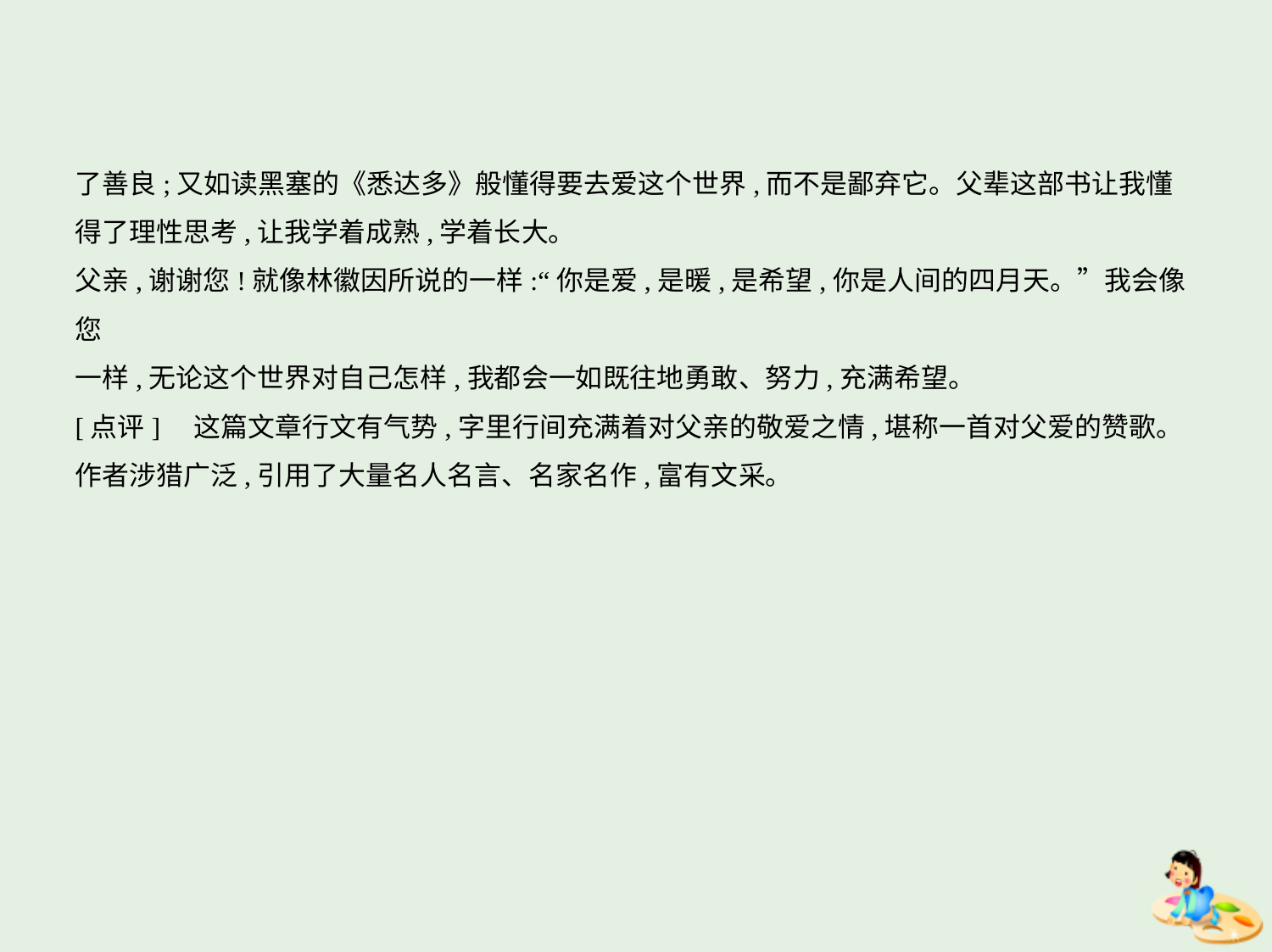

了善良;又如读黑塞的《悉达多》般懂得要去爱这个世界,而不是鄙弃它。父辈这部书让我懂
得了理性思考,让我学着成熟,学着长大。
父亲,谢谢您!就像林徽因所说的一样:“你是爱,是暖,是希望,你是人间的四月天。”我会像您
一样,无论这个世界对自己怎样,我都会一如既往地勇敢、努力,充满希望。
[点评]　这篇文章行文有气势,字里行间充满着对父亲的敬爱之情,堪称一首对父爱的赞歌。
作者涉猎广泛,引用了大量名人名言、名家名作,富有文采。